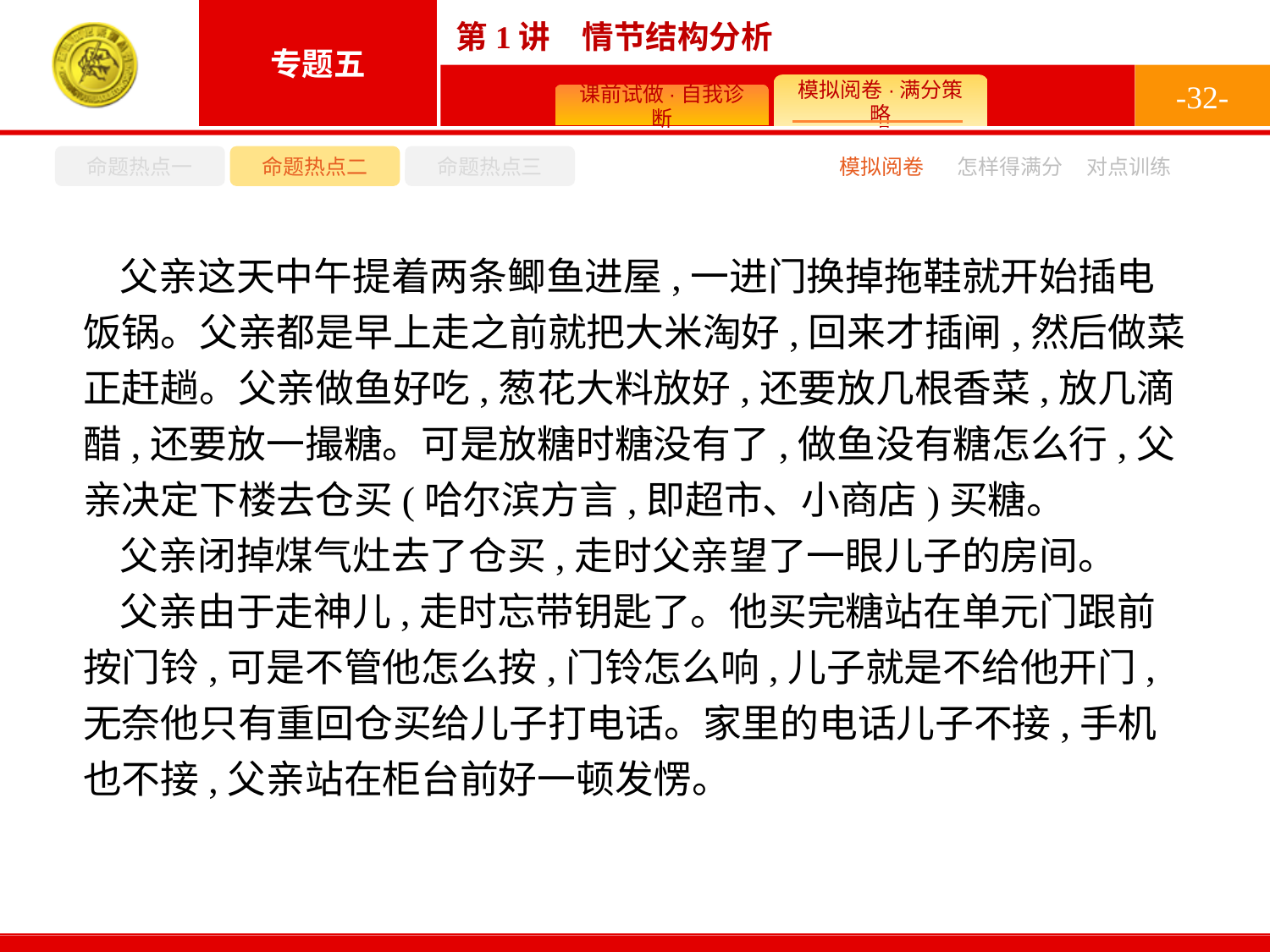

-32-
命题热点一
命题热点二
命题热点三
怎样得满分
模拟阅卷
对点训练
父亲这天中午提着两条鲫鱼进屋,一进门换掉拖鞋就开始插电饭锅。父亲都是早上走之前就把大米淘好,回来才插闸,然后做菜正赶趟。父亲做鱼好吃,葱花大料放好,还要放几根香菜,放几滴醋,还要放一撮糖。可是放糖时糖没有了,做鱼没有糖怎么行,父亲决定下楼去仓买(哈尔滨方言,即超市、小商店)买糖。
父亲闭掉煤气灶去了仓买,走时父亲望了一眼儿子的房间。
父亲由于走神儿,走时忘带钥匙了。他买完糖站在单元门跟前按门铃,可是不管他怎么按,门铃怎么响,儿子就是不给他开门,无奈他只有重回仓买给儿子打电话。家里的电话儿子不接,手机也不接,父亲站在柜台前好一顿发愣。